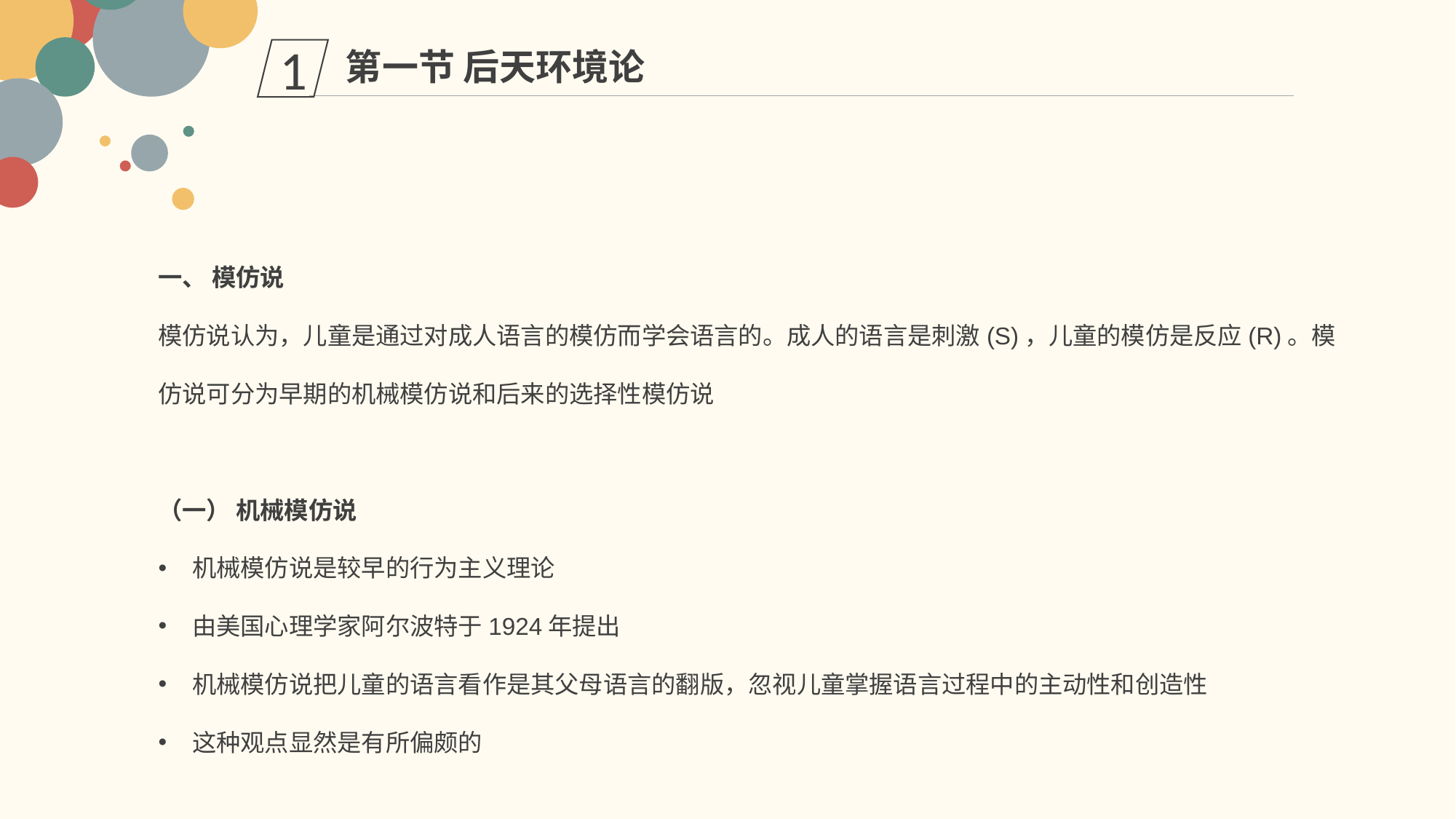

第一节 后天环境论
1
一、 模仿说
模仿说认为，儿童是通过对成人语言的模仿而学会语言的。成人的语言是刺激(S)，儿童的模仿是反应(R)。模仿说可分为早期的机械模仿说和后来的选择性模仿说

（一） 机械模仿说
机械模仿说是较早的行为主义理论
由美国心理学家阿尔波特于1924年提出
机械模仿说把儿童的语言看作是其父母语言的翻版，忽视儿童掌握语言过程中的主动性和创造性
这种观点显然是有所偏颇的